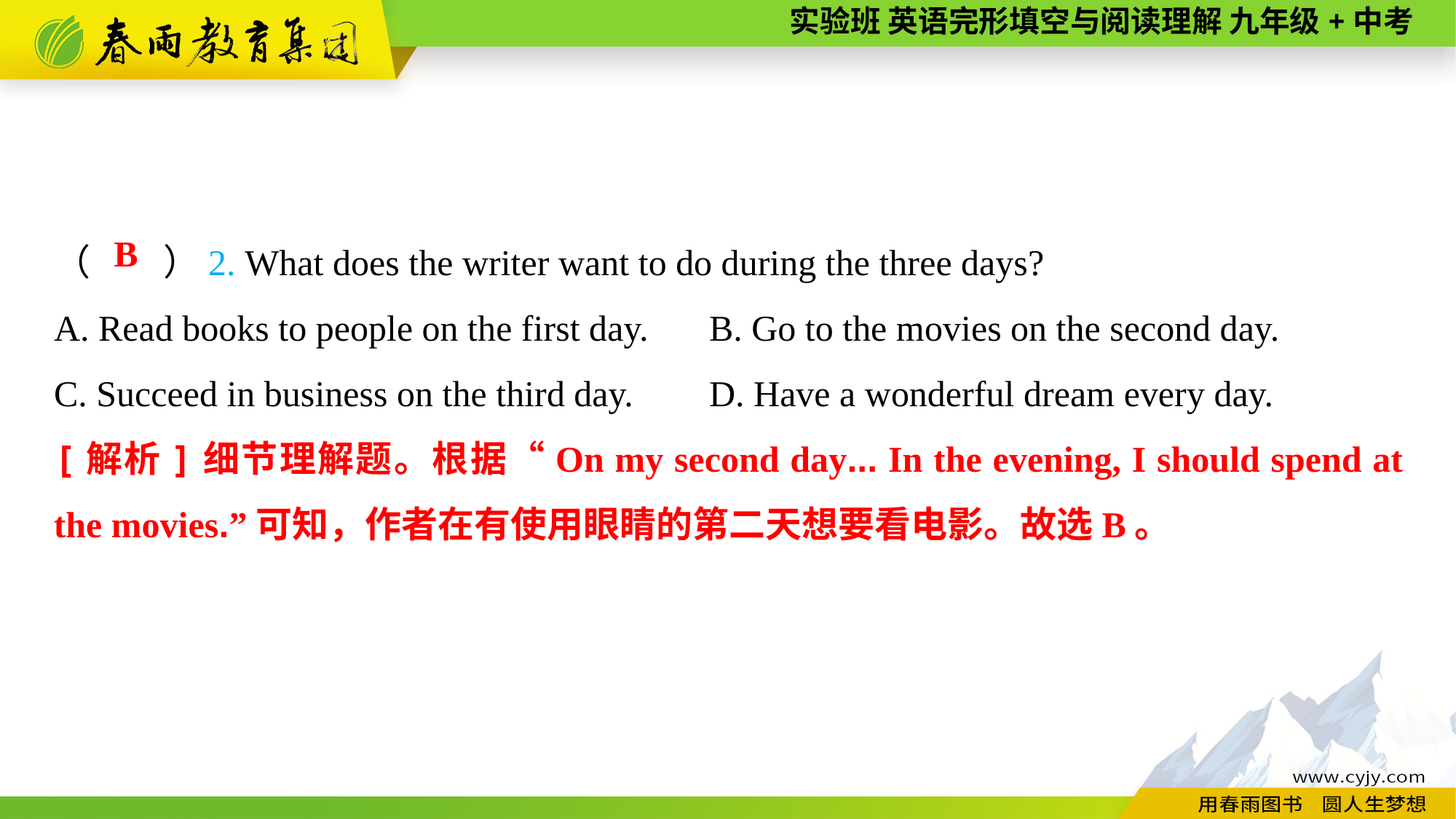

（　　）2. What does the writer want to do during the three days?
A. Read books to people on the first day.	B. Go to the movies on the second day.
C. Succeed in business on the third day.	D. Have a wonderful dream every day.
B
[解析]细节理解题。根据“On my second day... In the evening, I should spend at the movies.”可知，作者在有使用眼睛的第二天想要看电影。故选B。